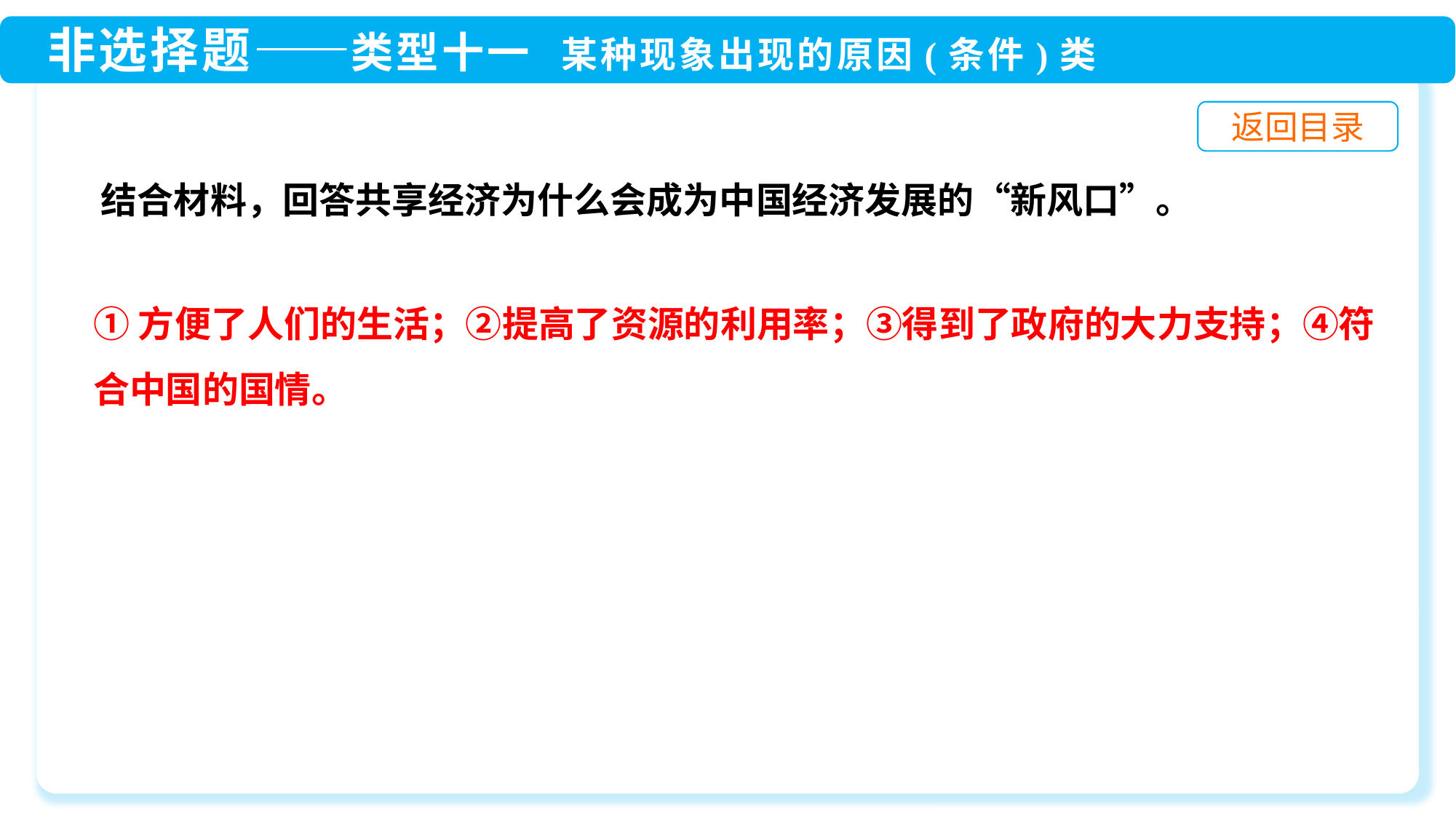

结合材料，回答共享经济为什么会成为中国经济发展的“新风口”。
①方便了人们的生活；②提高了资源的利用率；③得到了政府的大力支持；④符合中国的国情。